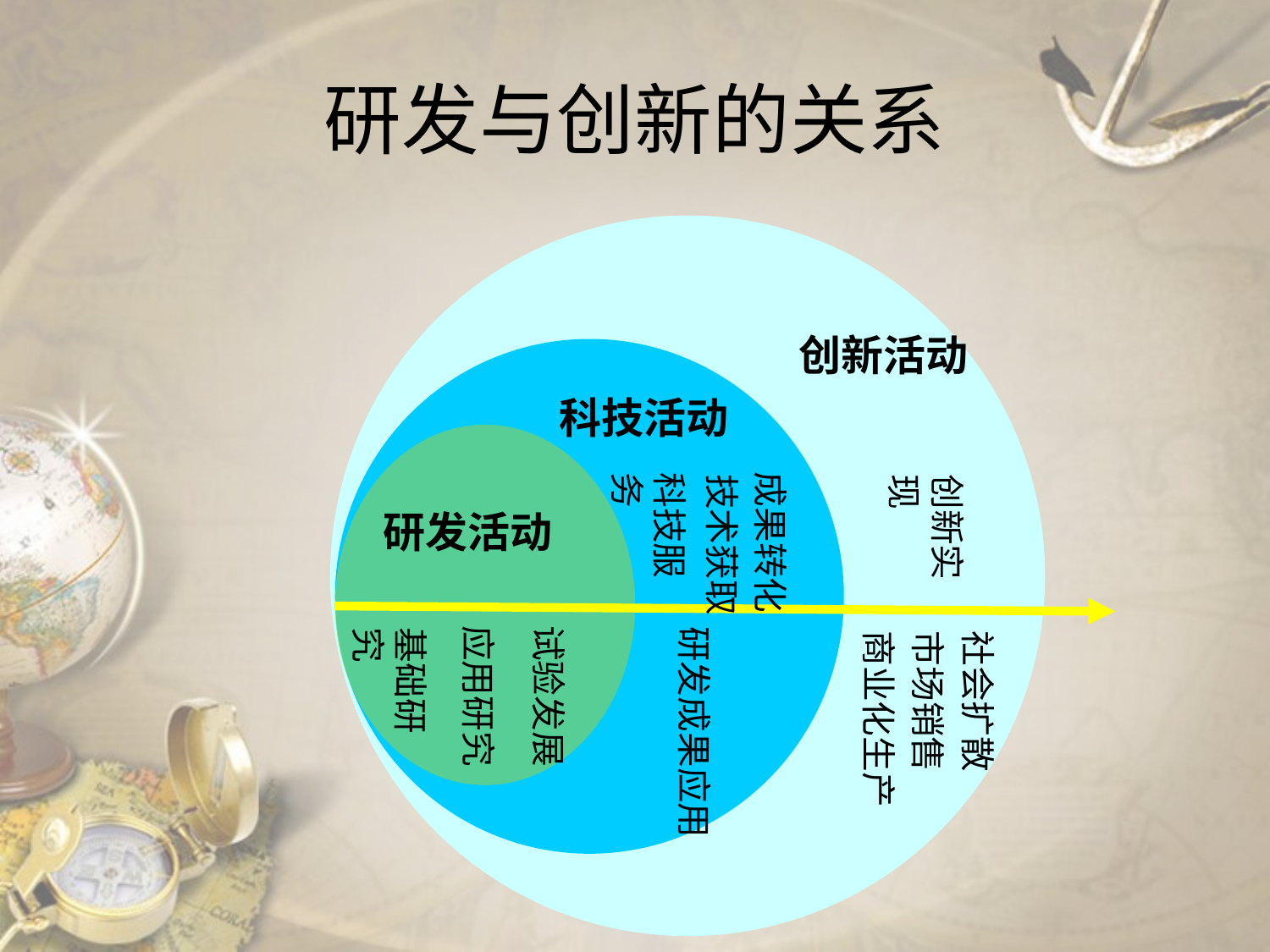

# 研发与创新的关系

创新活动

科技活动

成果转化
科技服务
技术获取
研发成果应用
创新实现
商业化生产
市场销售
社会扩散
研发活动

应用研究
试验发展
基础研究